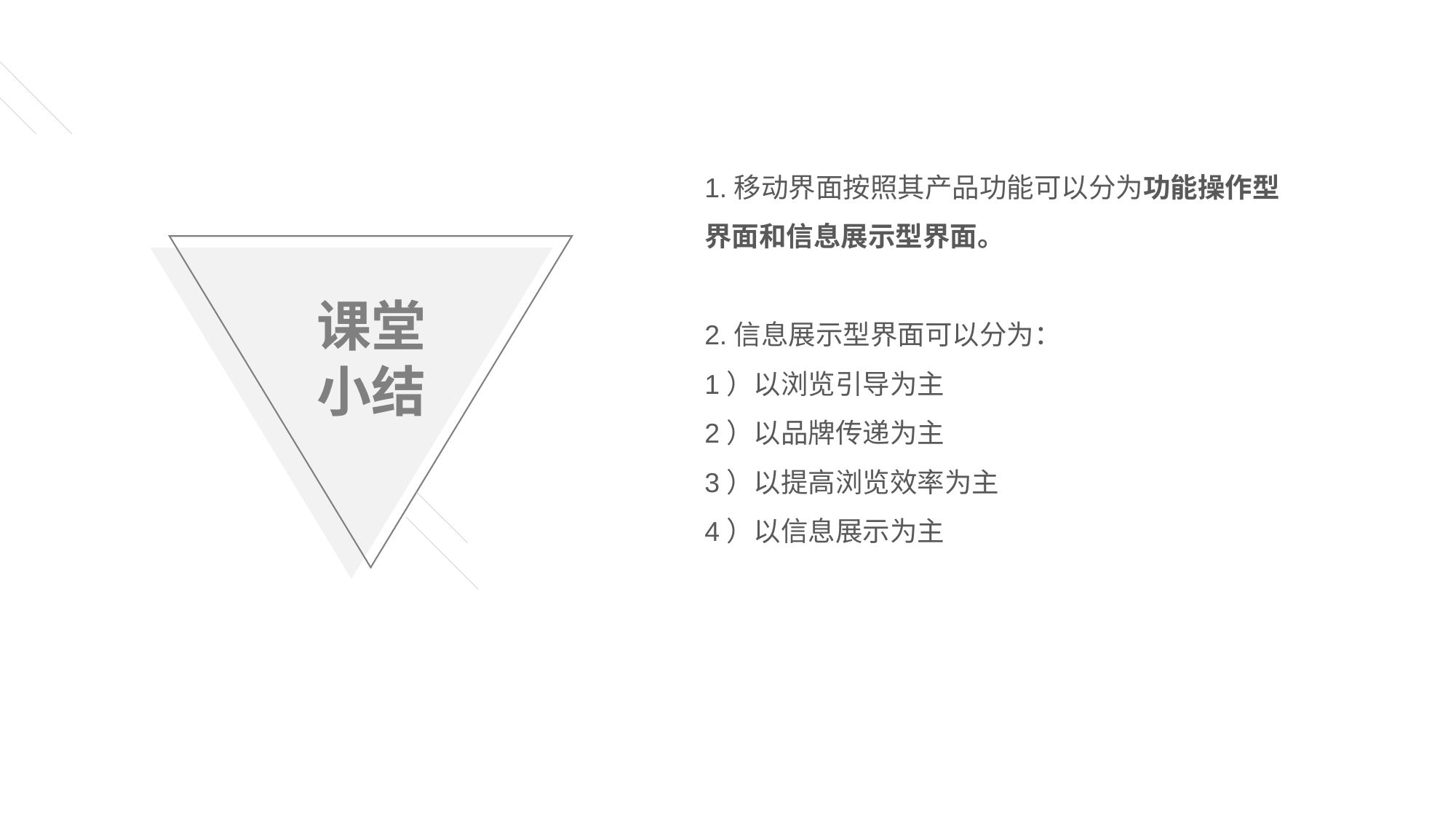

1.移动界面按照其产品功能可以分为功能操作型界面和信息展示型界面。

2.信息展示型界面可以分为：
1）以浏览引导为主
2）以品牌传递为主
3）以提高浏览效率为主
4）以信息展示为主

课堂
小结